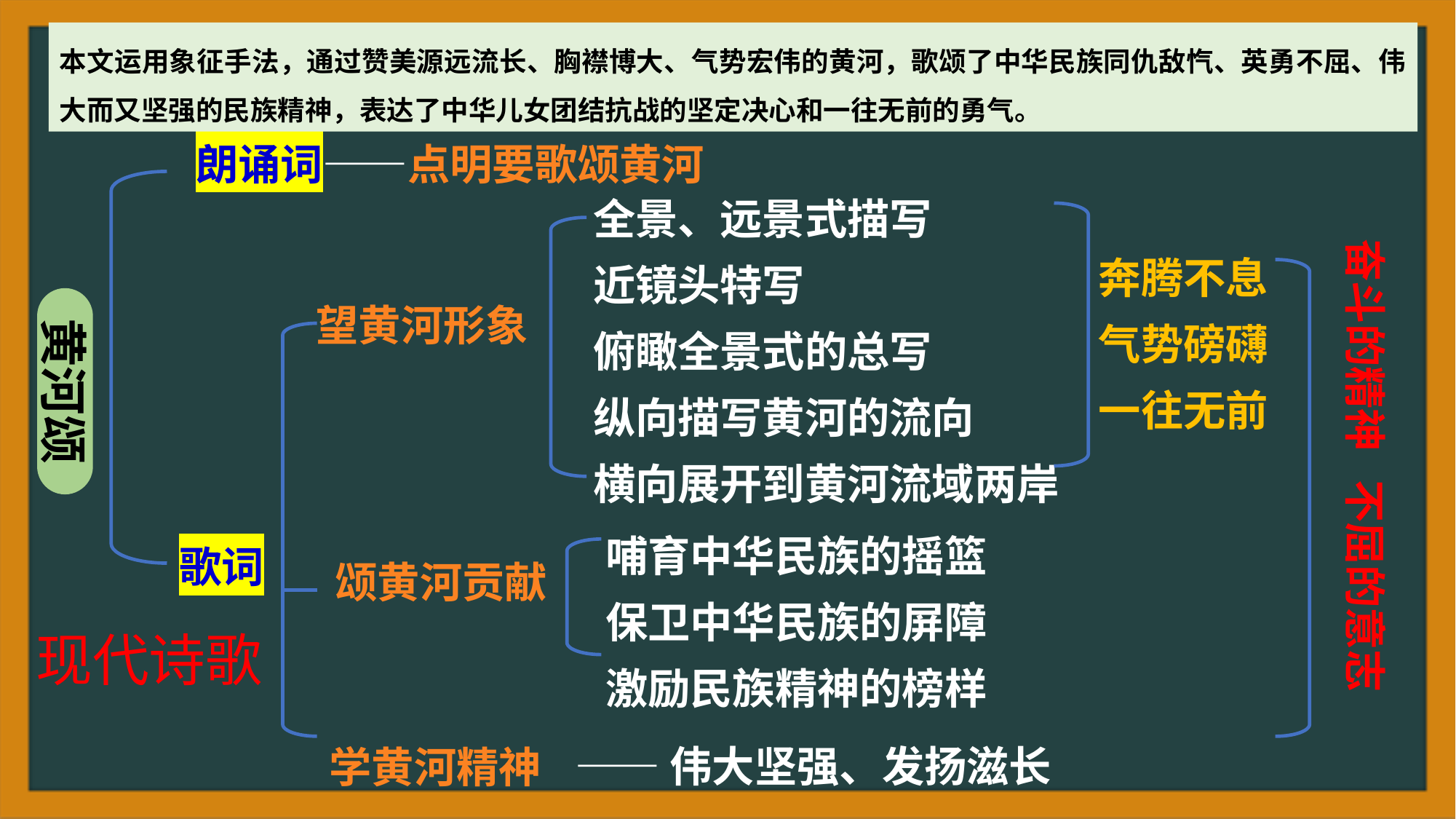

本文运用象征手法，通过赞美源远流长、胸襟博大、气势宏伟的黄河，歌颂了中华民族同仇敌忾、英勇不屈、伟大而又坚强的民族精神，表达了中华儿女团结抗战的坚定决心和一往无前的勇气。
朗诵词——点明要歌颂黄河

全景、远景式描写
近镜头特写
俯瞰全景式的总写
纵向描写黄河的流向
横向展开到黄河流域两岸

奋斗的精神   不屈的意志
奔腾不息
气势磅礴
一往无前

望黄河形象
黄河颂

哺育中华民族的摇篮
保卫中华民族的屏障
激励民族精神的榜样
歌词
颂黄河贡献

现代诗歌
——伟大坚强、发扬滋长
学黄河精神